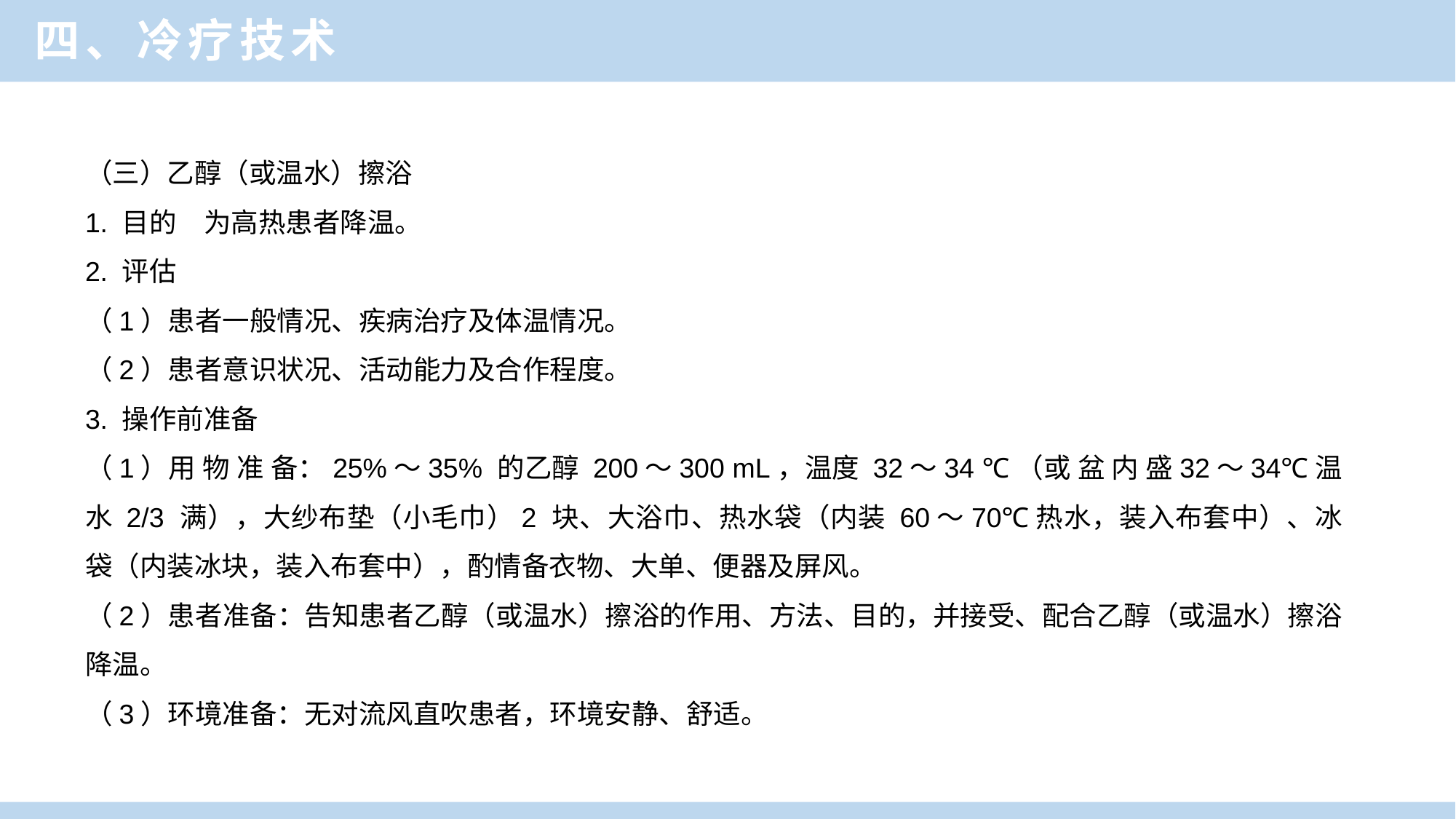

四、冷疗技术
（三）乙醇（或温水）擦浴
1. 目的　为高热患者降温。
2. 评估
（1）患者一般情况、疾病治疗及体温情况。
（2）患者意识状况、活动能力及合作程度。
3. 操作前准备
（1）用 物 准 备：25%～35% 的乙醇 200～300 mL，温度 32～34 ℃（或 盆 内 盛32～34℃温水 2/3 满），大纱布垫（小毛巾）2 块、大浴巾、热水袋（内装 60～70℃热水，装入布套中）、冰袋（内装冰块，装入布套中），酌情备衣物、大单、便器及屏风。
（2）患者准备：告知患者乙醇（或温水）擦浴的作用、方法、目的，并接受、配合乙醇（或温水）擦浴降温。
（3）环境准备：无对流风直吹患者，环境安静、舒适。